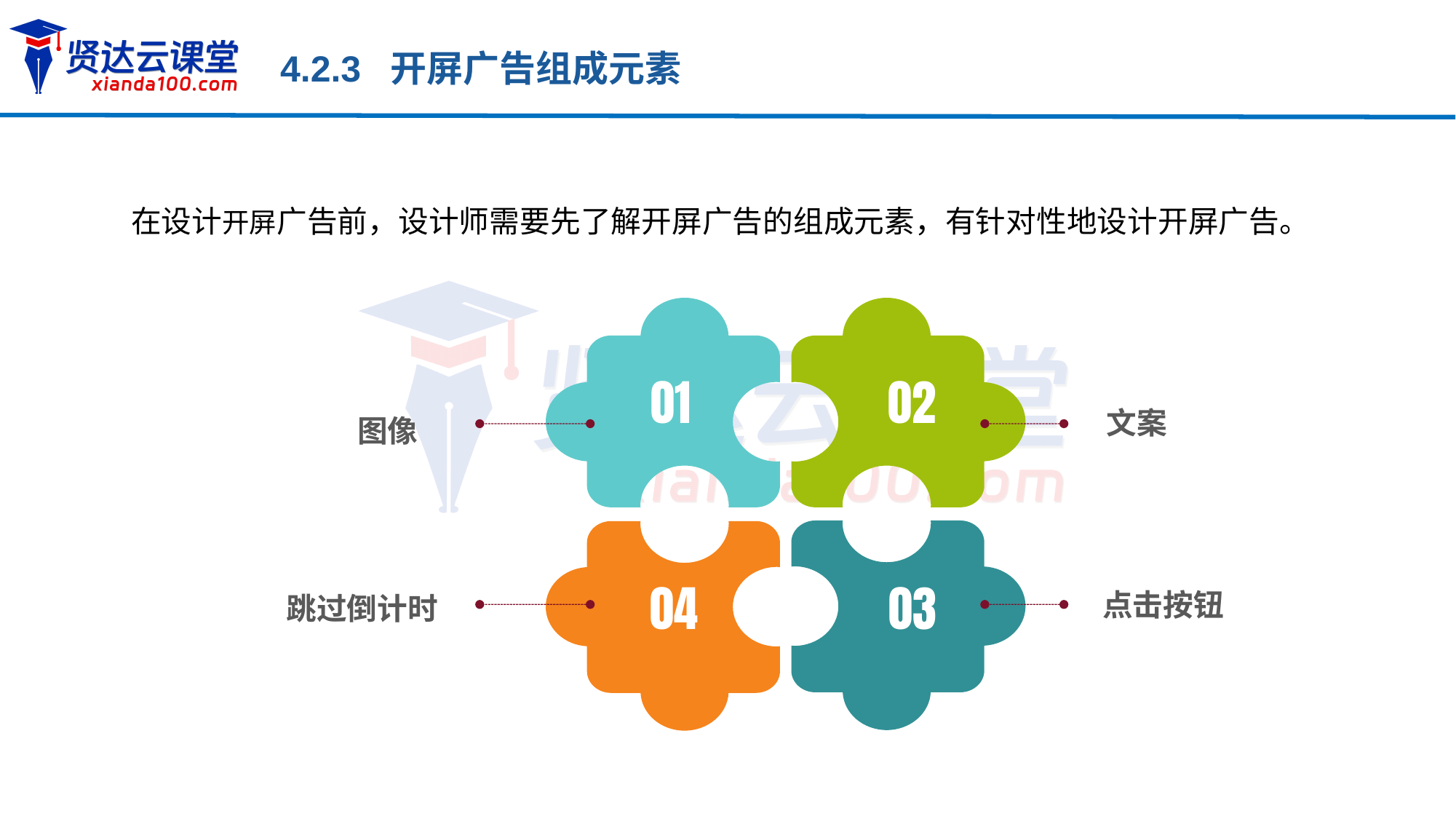

4.2.3  开屏广告组成元素
在设计开屏广告前，设计师需要先了解开屏广告的组成元素，有针对性地设计开屏广告。

01
02
文案
图像

04
03
点击按钮
跳过倒计时